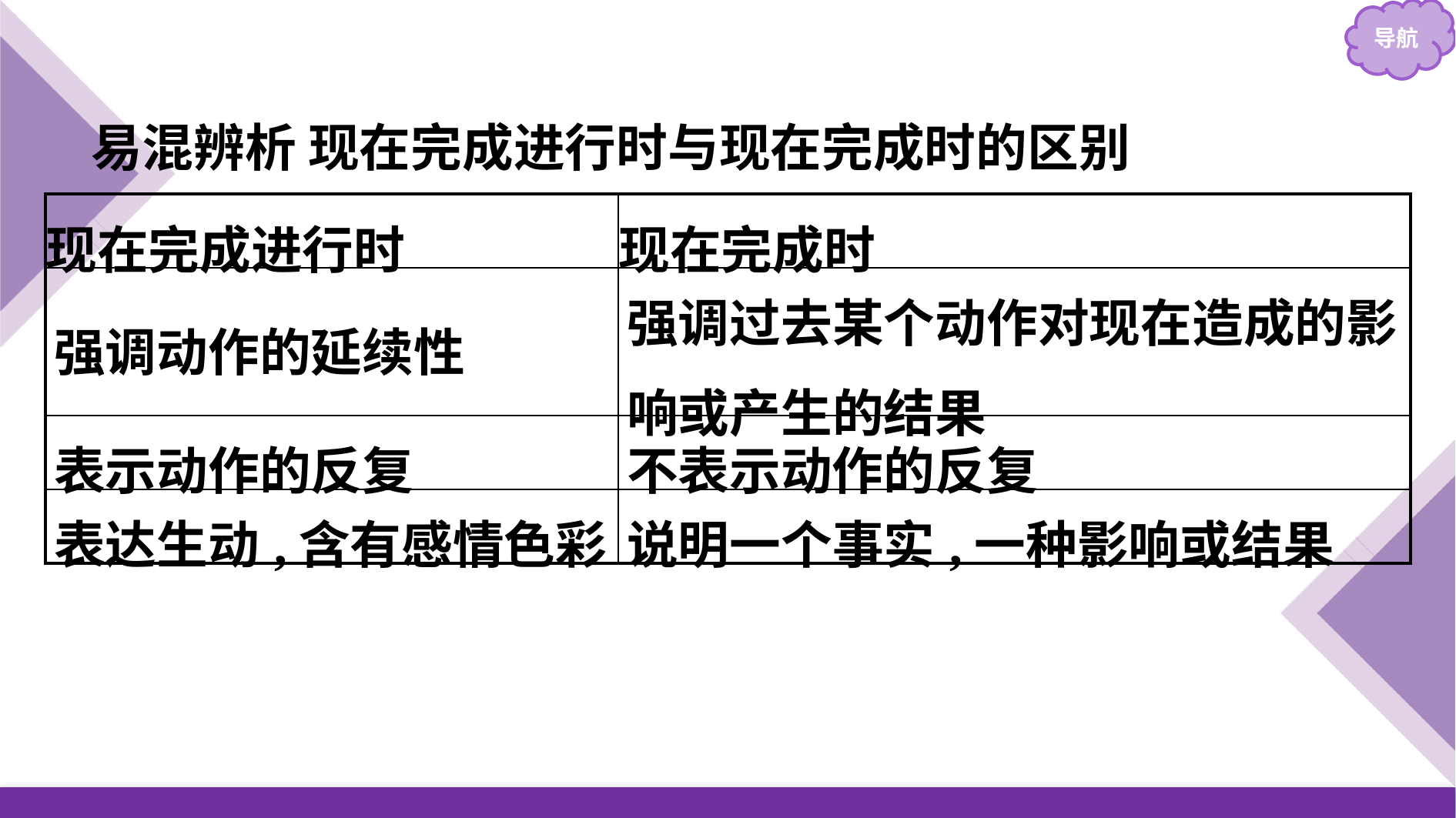

易混辨析 现在完成进行时与现在完成时的区别
| 现在完成进行时 | 现在完成时 |
| --- | --- |
| 强调动作的延续性 | 强调过去某个动作对现在造成的影响或产生的结果 |
| 表示动作的反复 | 不表示动作的反复 |
| 表达生动,含有感情色彩 | 说明一个事实,一种影响或结果 |